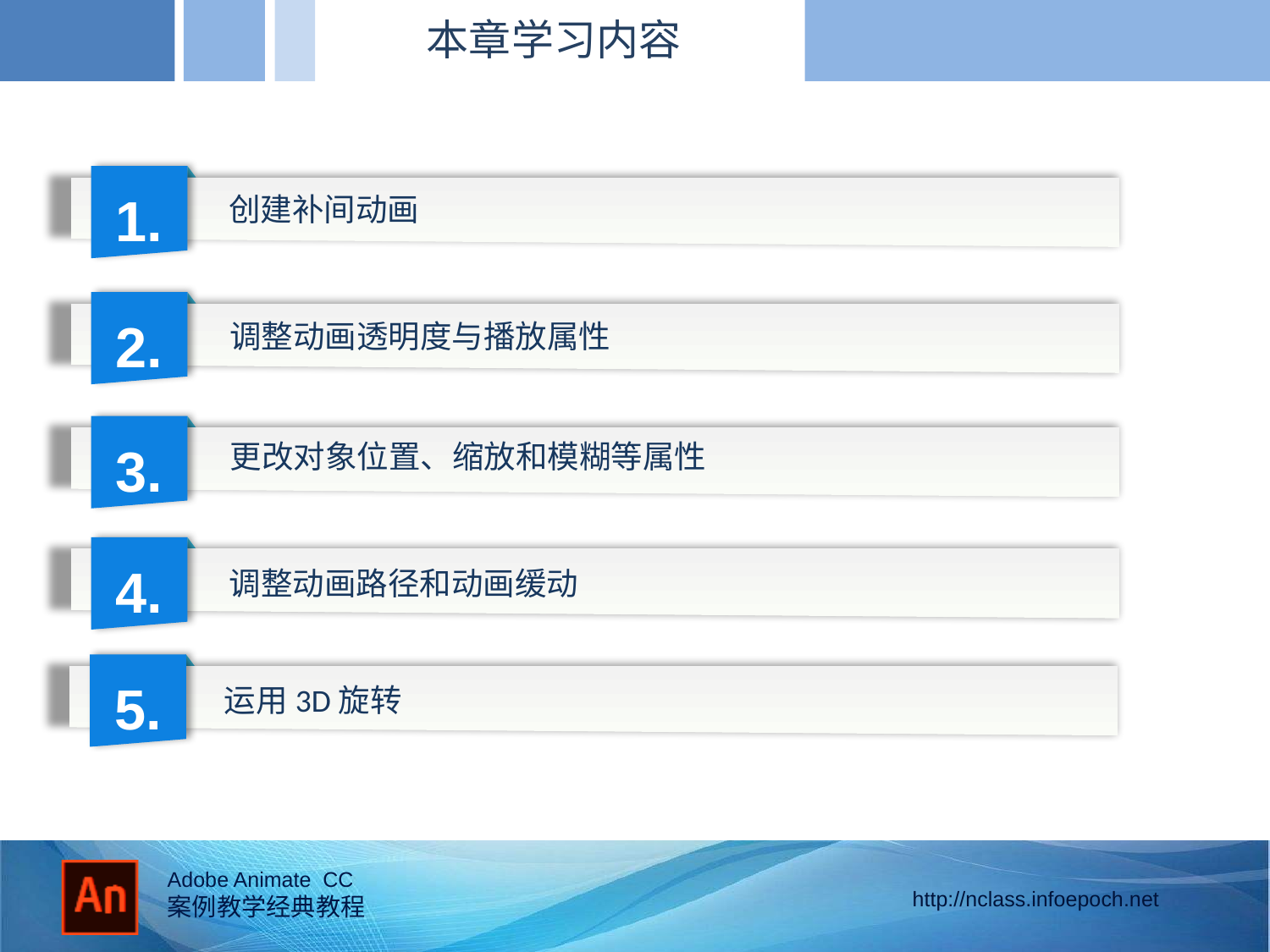

本章学习内容

1.
创建补间动画

2.
调整动画透明度与播放属性

3.
更改对象位置、缩放和模糊等属性

4.
调整动画路径和动画缓动

5.
运用3D旋转